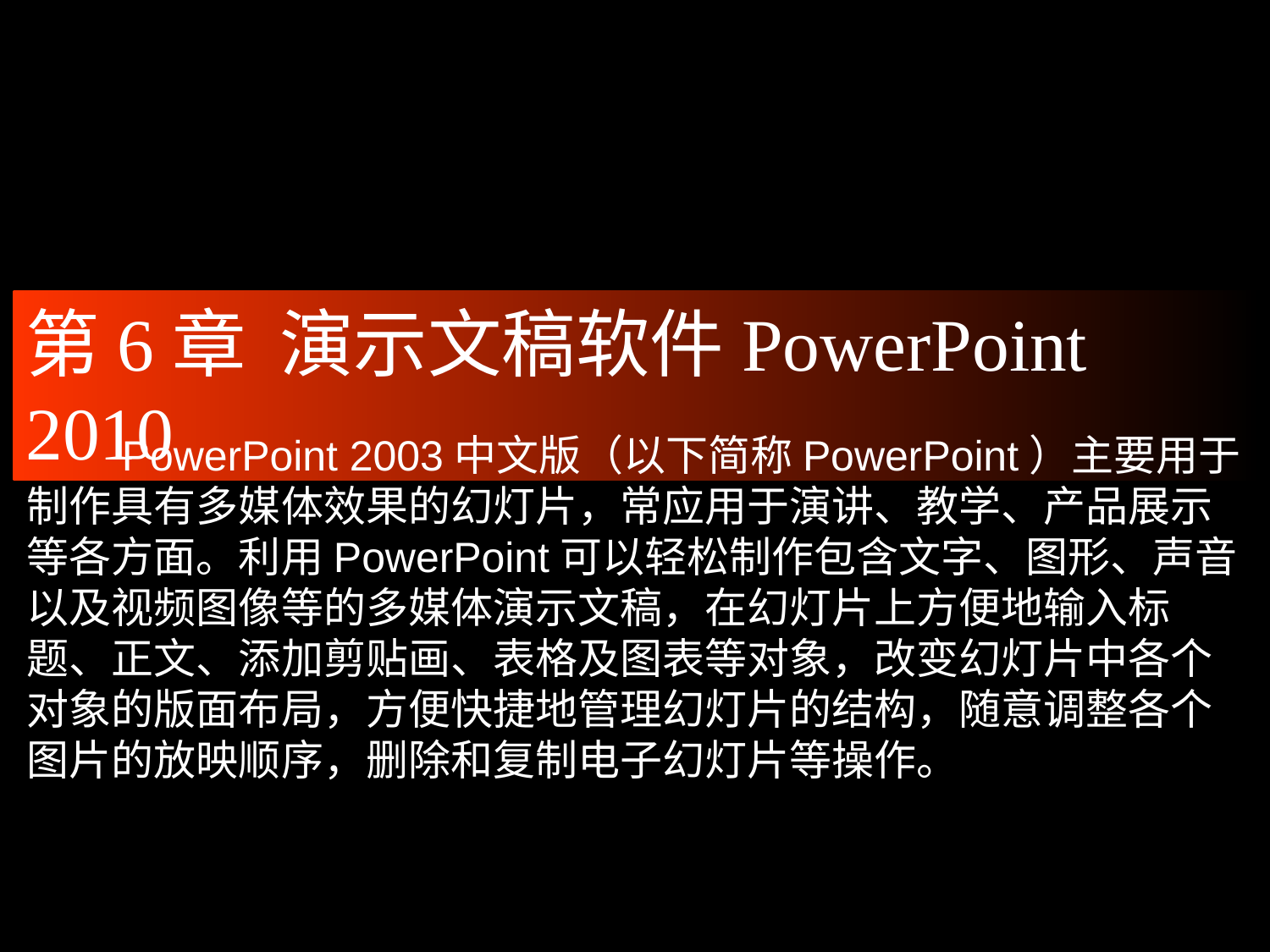

第6章  演示文稿软件PowerPoint 2010
        PowerPoint 2003中文版（以下简称PowerPoint）主要用于制作具有多媒体效果的幻灯片，常应用于演讲、教学、产品展示等各方面。利用PowerPoint可以轻松制作包含文字、图形、声音以及视频图像等的多媒体演示文稿，在幻灯片上方便地输入标题、正文、添加剪贴画、表格及图表等对象，改变幻灯片中各个对象的版面布局，方便快捷地管理幻灯片的结构，随意调整各个图片的放映顺序，删除和复制电子幻灯片等操作。